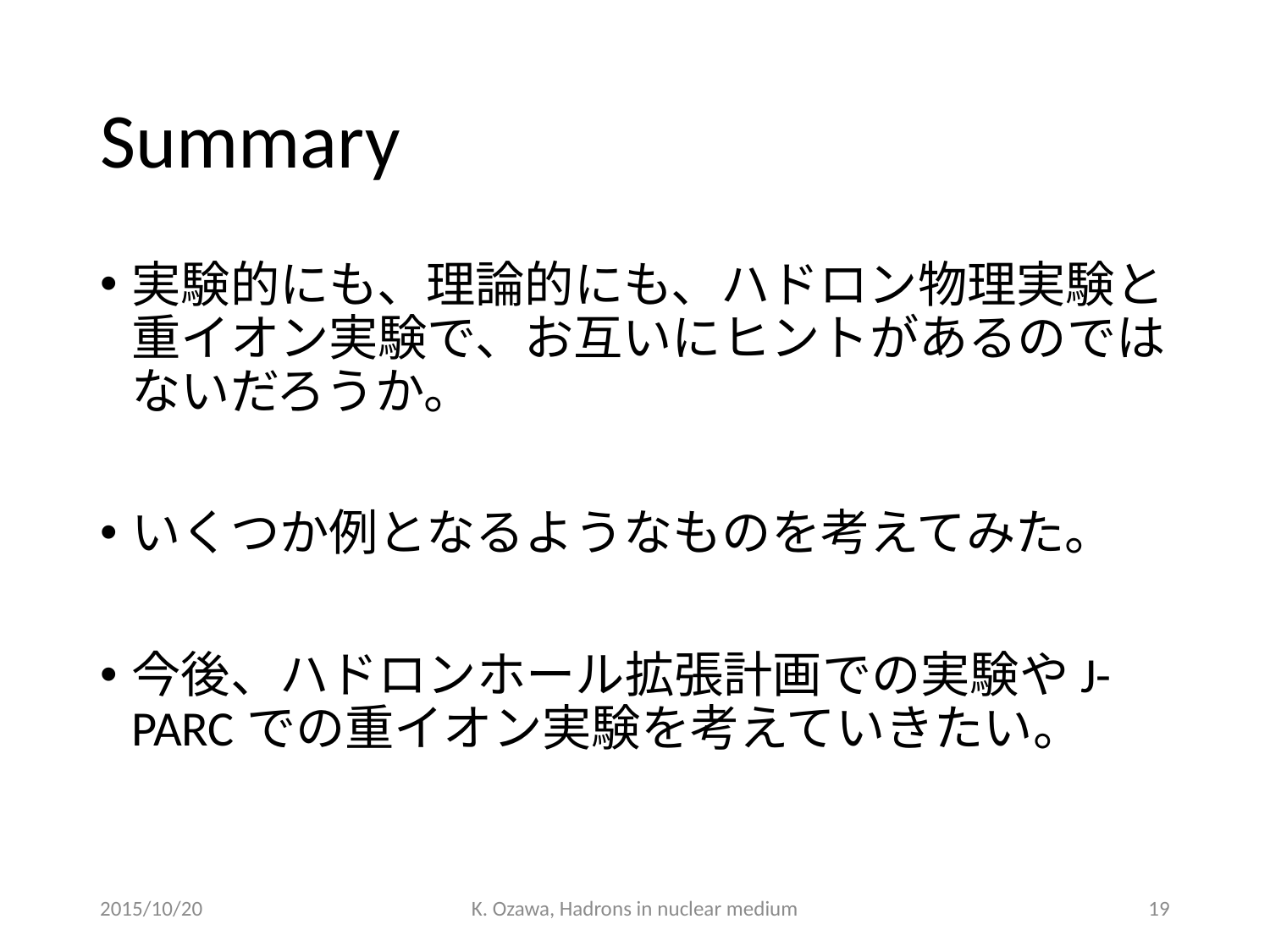

# Summary
実験的にも、理論的にも、ハドロン物理実験と重イオン実験で、お互いにヒントがあるのではないだろうか。

いくつか例となるようなものを考えてみた。

今後、ハドロンホール拡張計画での実験やJ-PARCでの重イオン実験を考えていきたい。
2015/10/20
K. Ozawa, Hadrons in nuclear medium
19